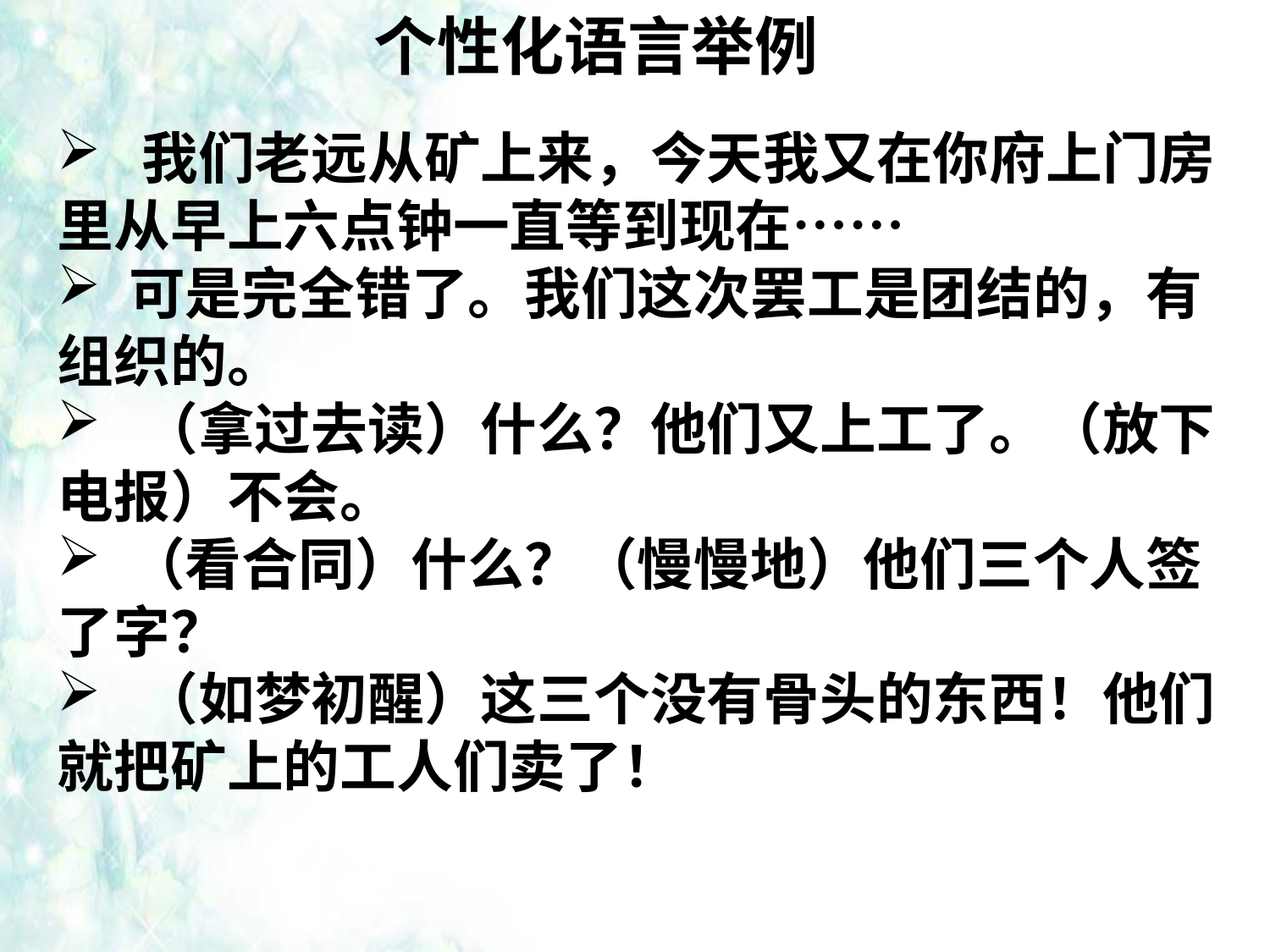

个性化语言举例
  我们老远从矿上来，今天我又在你府上门房里从早上六点钟一直等到现在……
 可是完全错了。我们这次罢工是团结的，有组织的。
  （拿过去读）什么？他们又上工了。（放下电报）不会。
 （看合同）什么？（慢慢地）他们三个人签了字？
  （如梦初醒）这三个没有骨头的东西！他们就把矿上的工人们卖了！